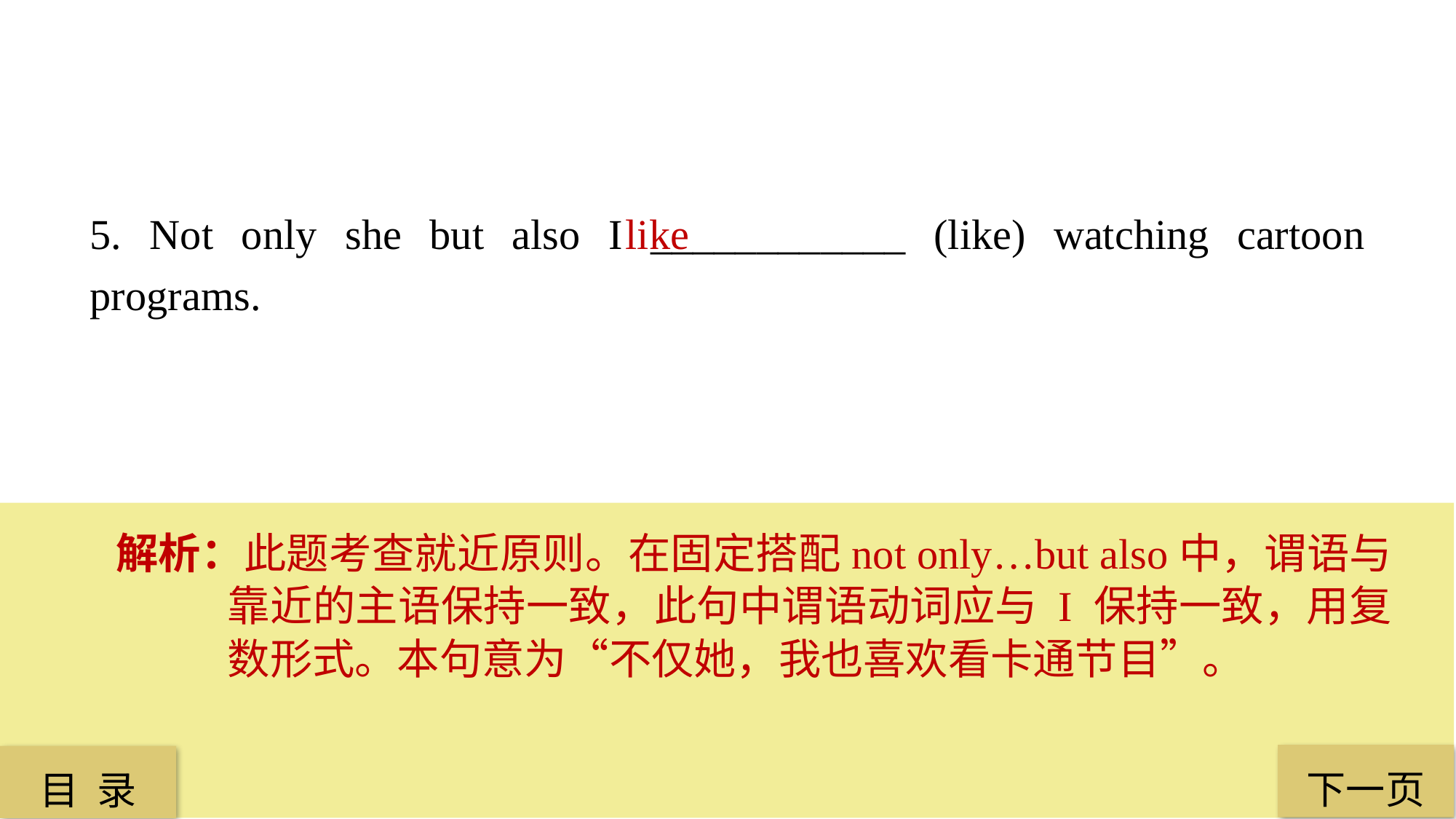

5. Not only she but also I ____________ (like) watching cartoon programs.
 like
解析：此题考查就近原则。在固定搭配not only…but also中，谓语与靠近的主语保持一致，此句中谓语动词应与 I 保持一致，用复数形式。本句意为“不仅她，我也喜欢看卡通节目”。